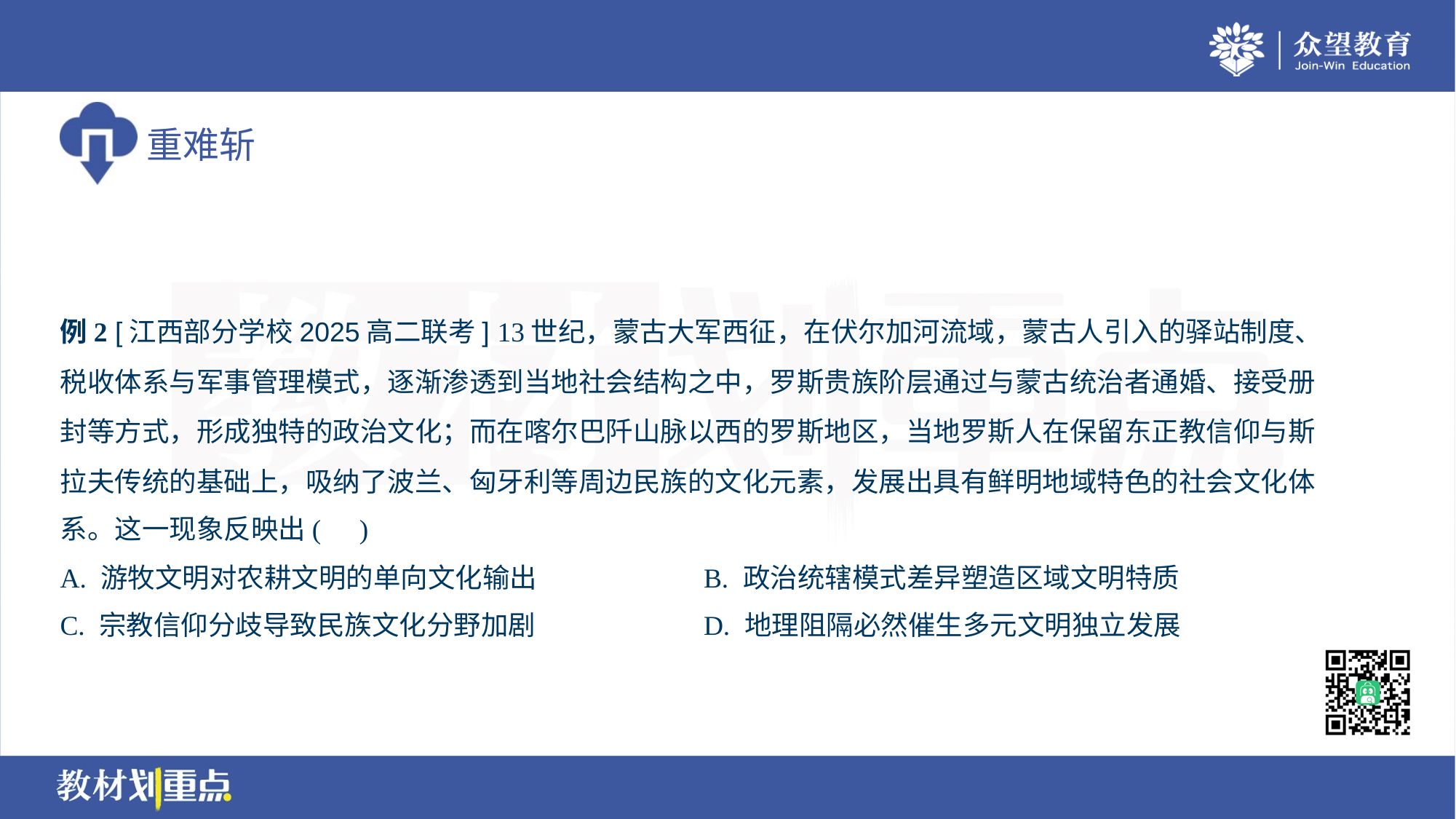

例2 [江西部分学校2025高二联考] 13世纪，蒙古大军西征，在伏尔加河流域，蒙古人引入的驿站制度、
税收体系与军事管理模式，逐渐渗透到当地社会结构之中，罗斯贵族阶层通过与蒙古统治者通婚、接受册
封等方式，形成独特的政治文化；而在喀尔巴阡山脉以西的罗斯地区，当地罗斯人在保留东正教信仰与斯
拉夫传统的基础上，吸纳了波兰、匈牙利等周边民族的文化元素，发展出具有鲜明地域特色的社会文化体
系。这一现象反映出(     )
A. 游牧文明对农耕文明的单向文化输出	B. 政治统辖模式差异塑造区域文明特质
C. 宗教信仰分歧导致民族文化分野加剧	D. 地理阻隔必然催生多元文明独立发展